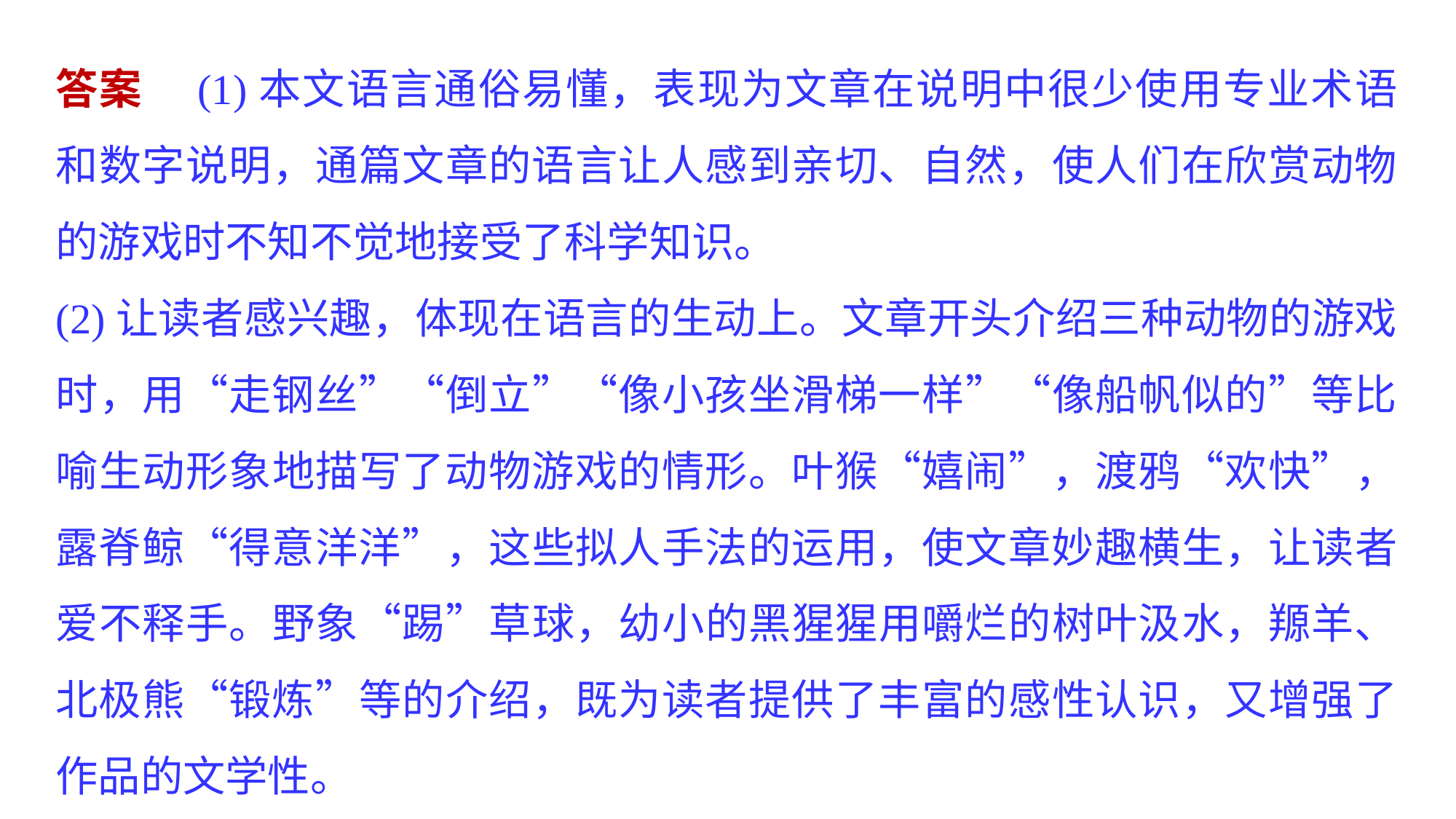

答案　(1)本文语言通俗易懂，表现为文章在说明中很少使用专业术语和数字说明，通篇文章的语言让人感到亲切、自然，使人们在欣赏动物的游戏时不知不觉地接受了科学知识。
(2)让读者感兴趣，体现在语言的生动上。文章开头介绍三种动物的游戏时，用“走钢丝”“倒立”“像小孩坐滑梯一样”“像船帆似的”等比喻生动形象地描写了动物游戏的情形。叶猴“嬉闹”，渡鸦“欢快”，露脊鲸“得意洋洋”，这些拟人手法的运用，使文章妙趣横生，让读者爱不释手。野象“踢”草球，幼小的黑猩猩用嚼烂的树叶汲水，羱羊、北极熊“锻炼”等的介绍，既为读者提供了丰富的感性认识，又增强了作品的文学性。